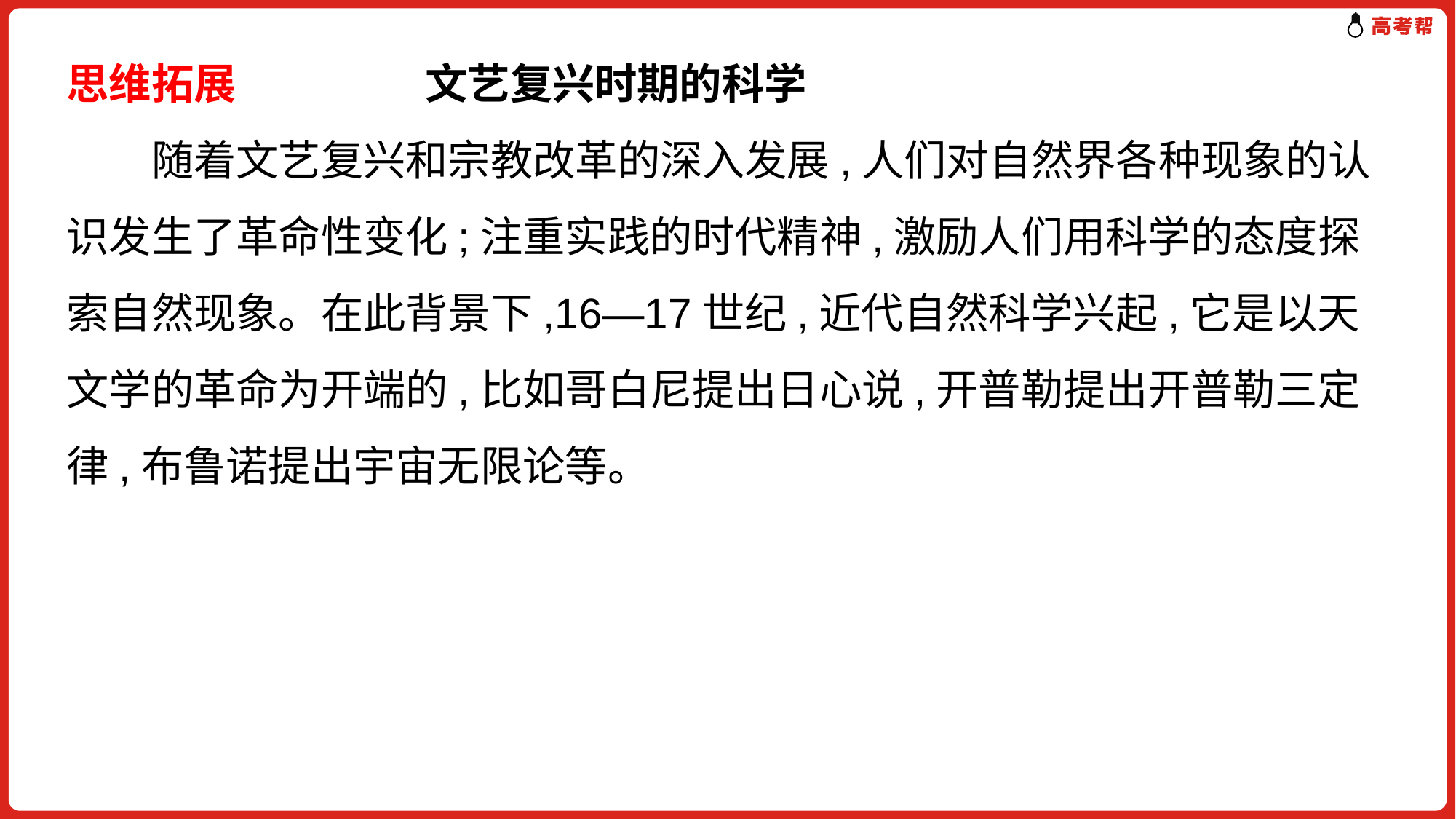

思维拓展                    文艺复兴时期的科学
　　随着文艺复兴和宗教改革的深入发展,人们对自然界各种现象的认识发生了革命性变化;注重实践的时代精神,激励人们用科学的态度探索自然现象。在此背景下,16—17世纪,近代自然科学兴起,它是以天文学的革命为开端的,比如哥白尼提出日心说,开普勒提出开普勒三定律,布鲁诺提出宇宙无限论等。